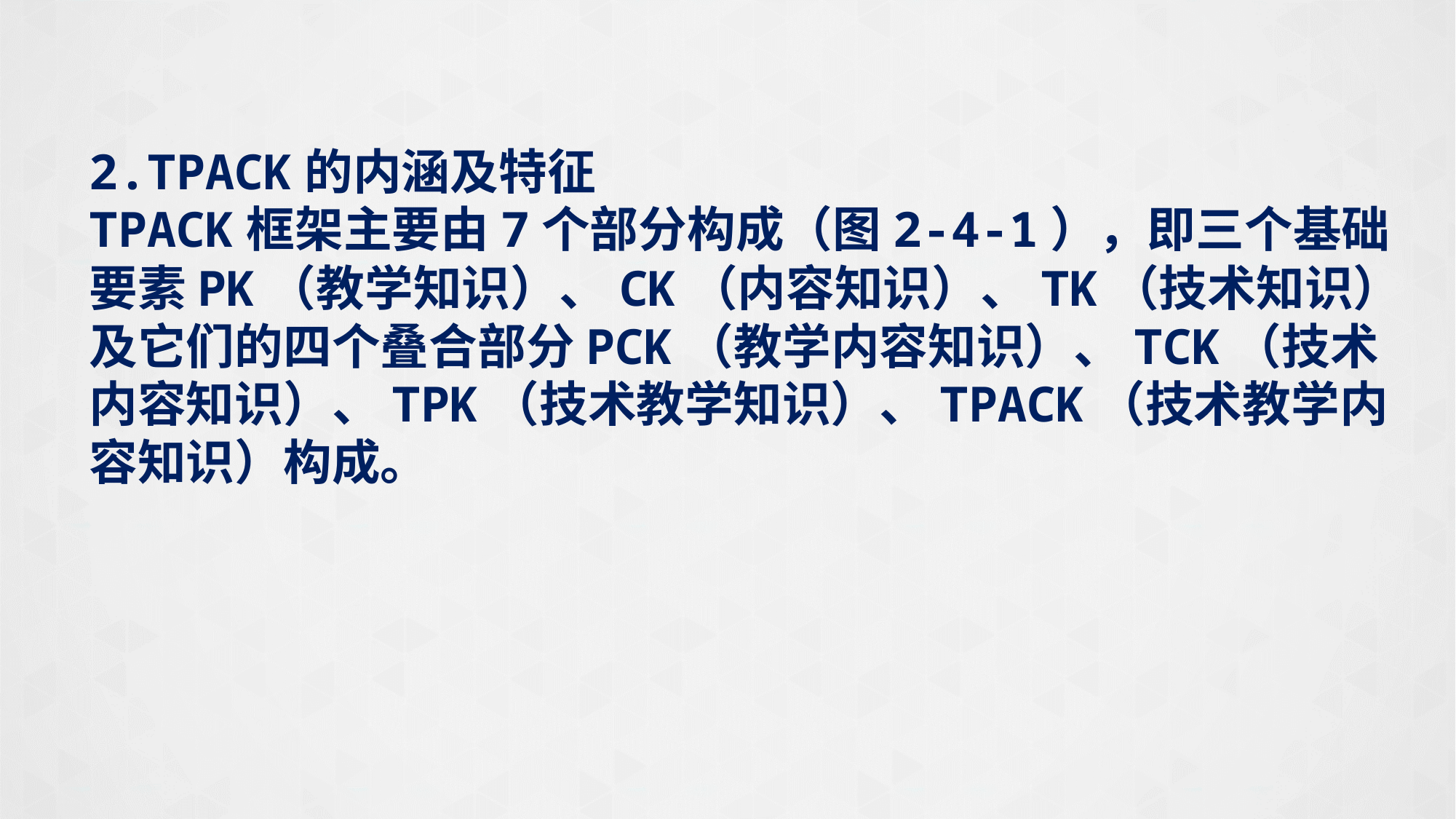

2.TPACK的内涵及特征
TPACK框架主要由7个部分构成（图2-4-1），即三个基础要素PK（教学知识）、CK（内容知识）、TK（技术知识）及它们的四个叠合部分PCK（教学内容知识）、TCK（技术内容知识）、TPK（技术教学知识）、TPACK（技术教学内容知识）构成。